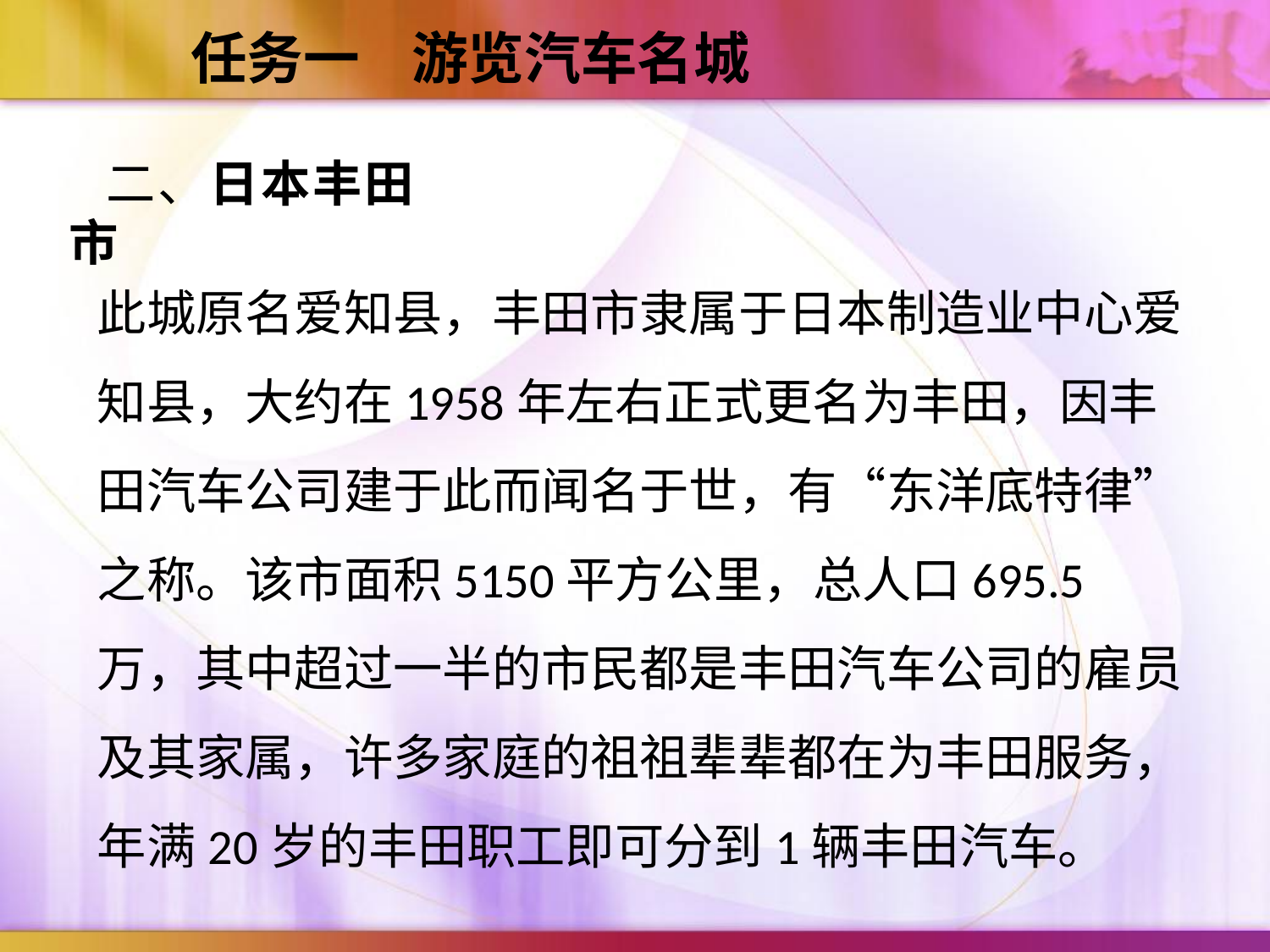

任务一    游览汽车名城
二、日本丰田市
此城原名爱知县，丰田市隶属于日本制造业中心爱知县，大约在1958年左右正式更名为丰田，因丰田汽车公司建于此而闻名于世，有“东洋底特律”之称。该市面积5150平方公里，总人口695.5万，其中超过一半的市民都是丰田汽车公司的雇员及其家属，许多家庭的祖祖辈辈都在为丰田服务，年满20岁的丰田职工即可分到1辆丰田汽车。